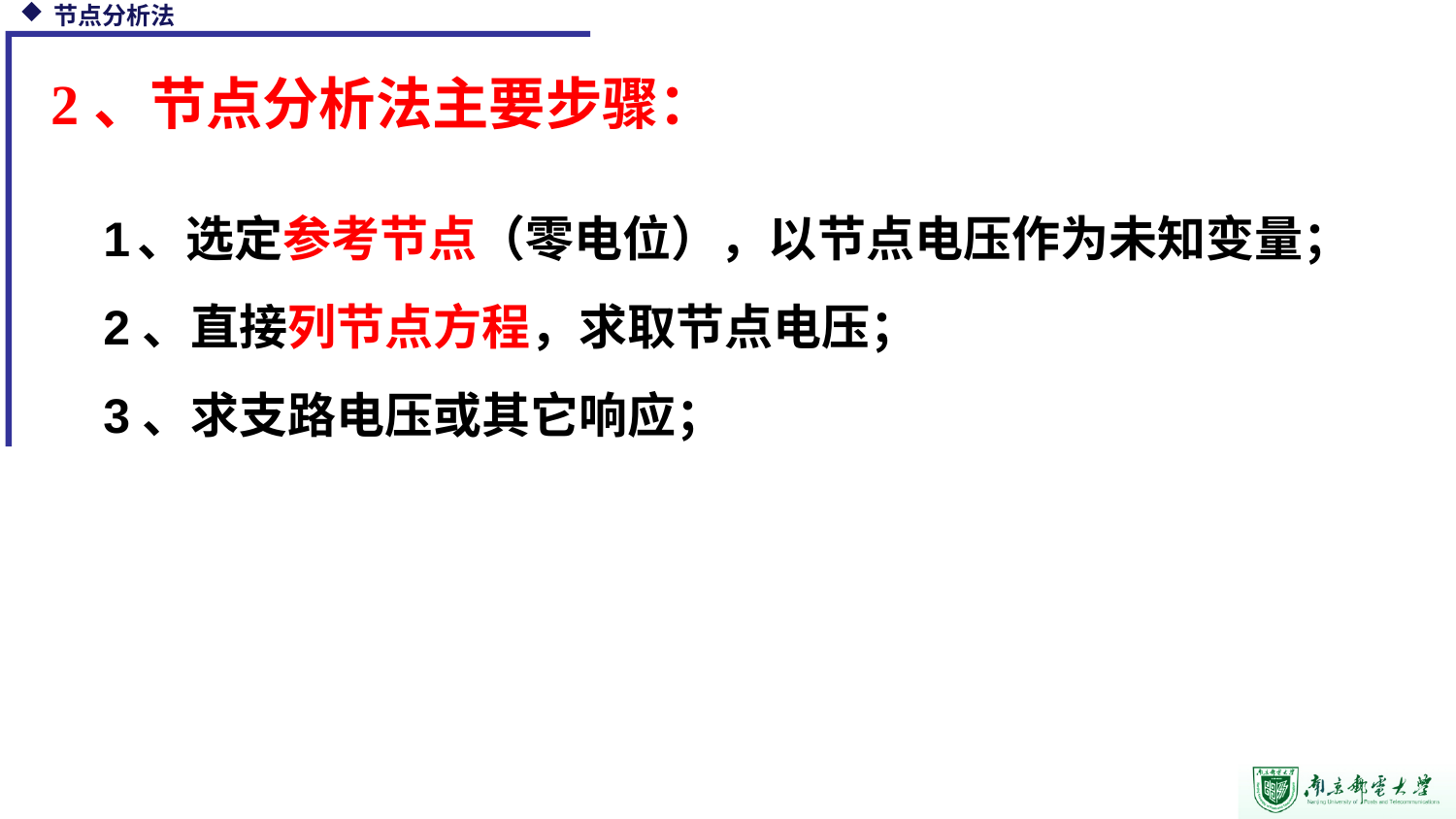

节点分析法

2、节点分析法主要步骤：
、选定参考节点（零电位），以节点电压作为未知变量；
2、直接列节点方程，求取节点电压；
3、求支路电压或其它响应；